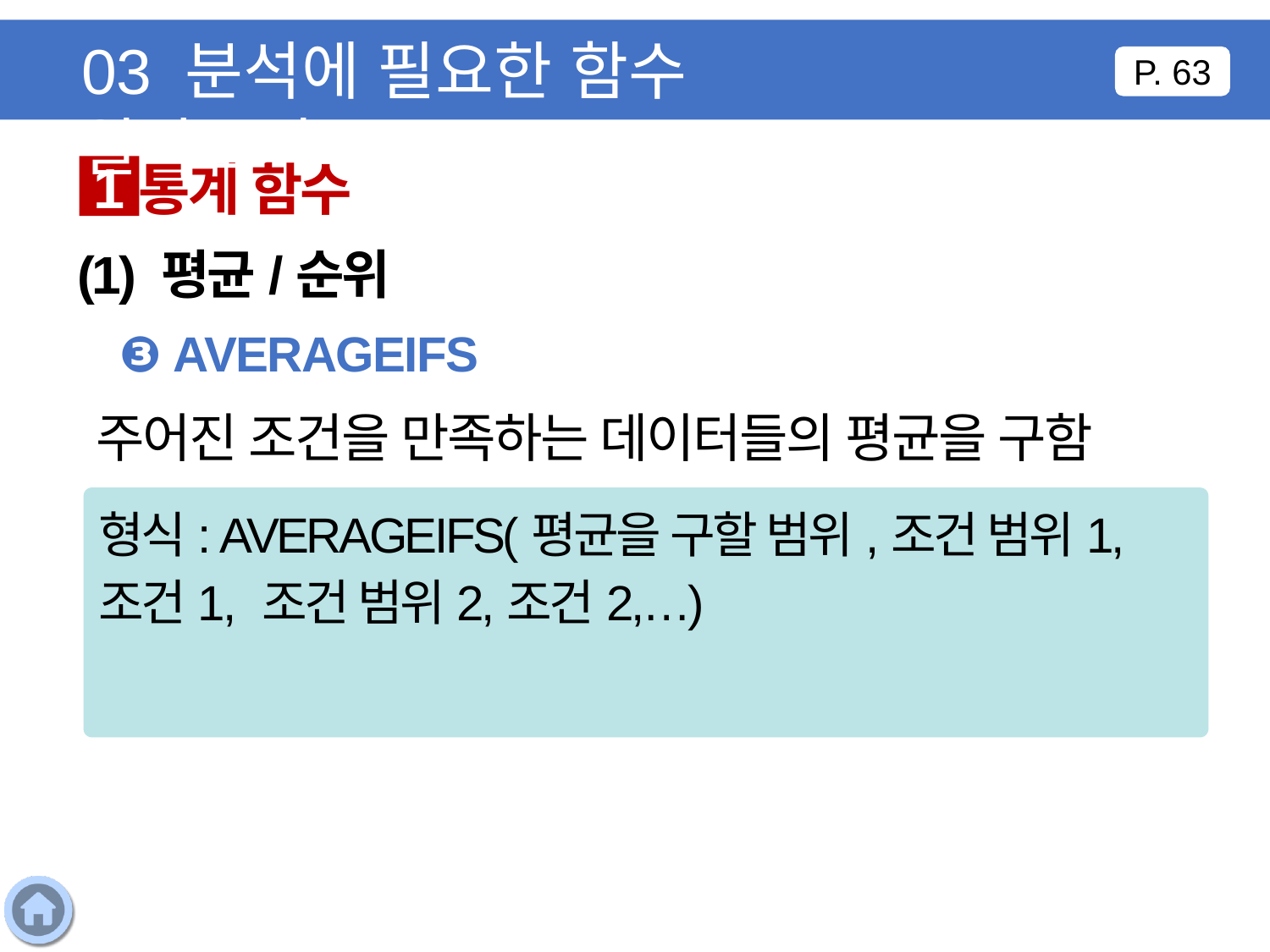

03 분석에 필요한 함수 알아보기
P. 63
통계 함수
1
(1) 평균/순위
❸ AVERAGEIFS
주어진 조건을 만족하는 데이터들의 평균을 구함
형식: AVERAGEIFS(평균을 구할 범위,조건 범위1,조건1, 조건 범위2,조건2,…)